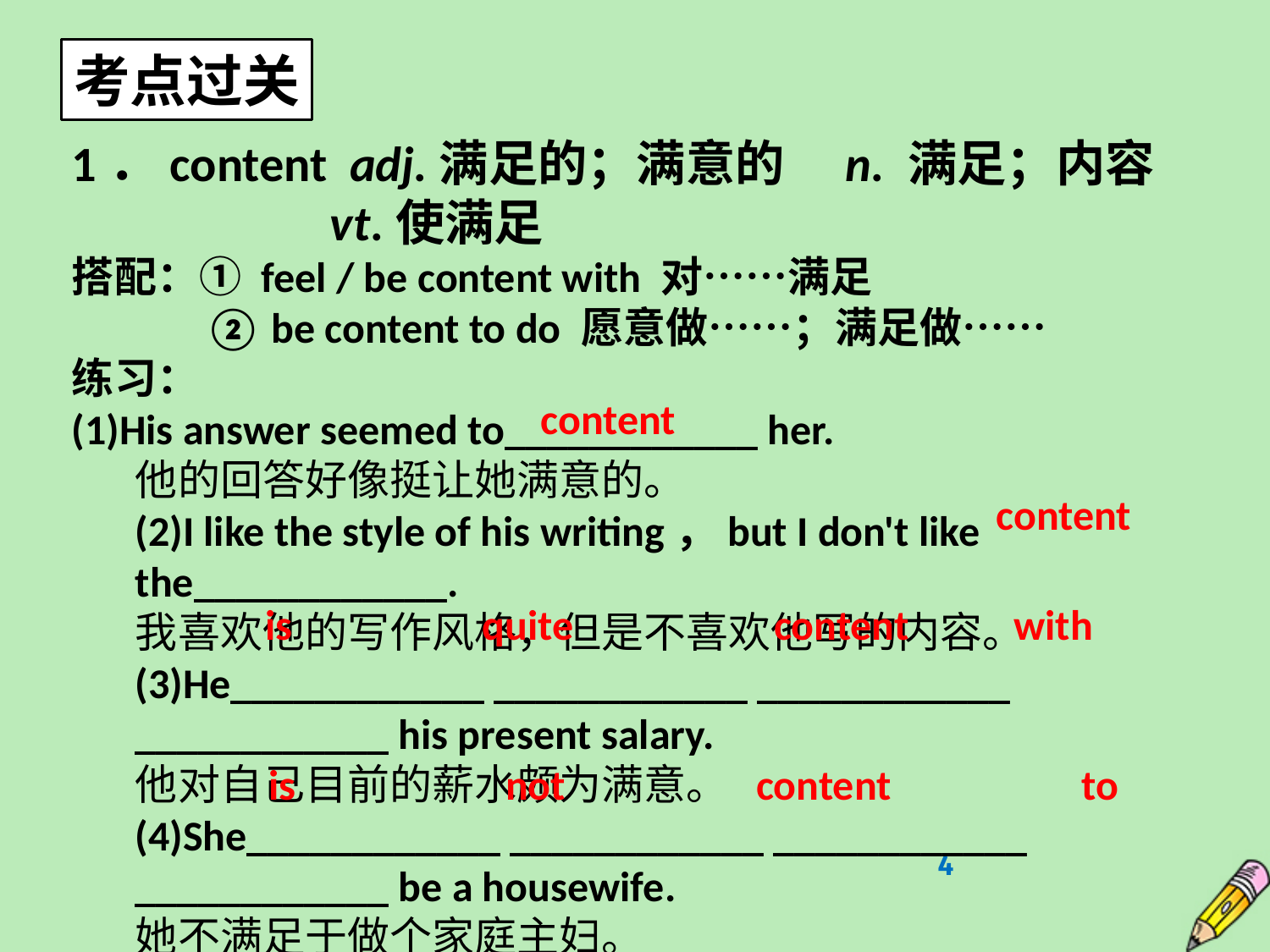

考点过关
1．content  adj.满足的；满意的　n. 满足；内容
                       vt.使满足
搭配：① feel / be content with 对……满足
              ② be content to do 愿意做……；满足做……
练习：
(1)His answer seemed to____________ her.
他的回答好像挺让她满意的。
(2)I like the style of his writing，but I don't like the____________.
我喜欢他的写作风格，但是不喜欢他写的内容。
(3)He____________ ____________ ____________ ____________ his present salary.
他对自己目前的薪水颇为满意。
(4)She____________ ____________ ____________ ____________ be a housewife.
她不满足于做个家庭主妇。
content
content
is                    quite                     content           with
is                      not                    content                    to
4